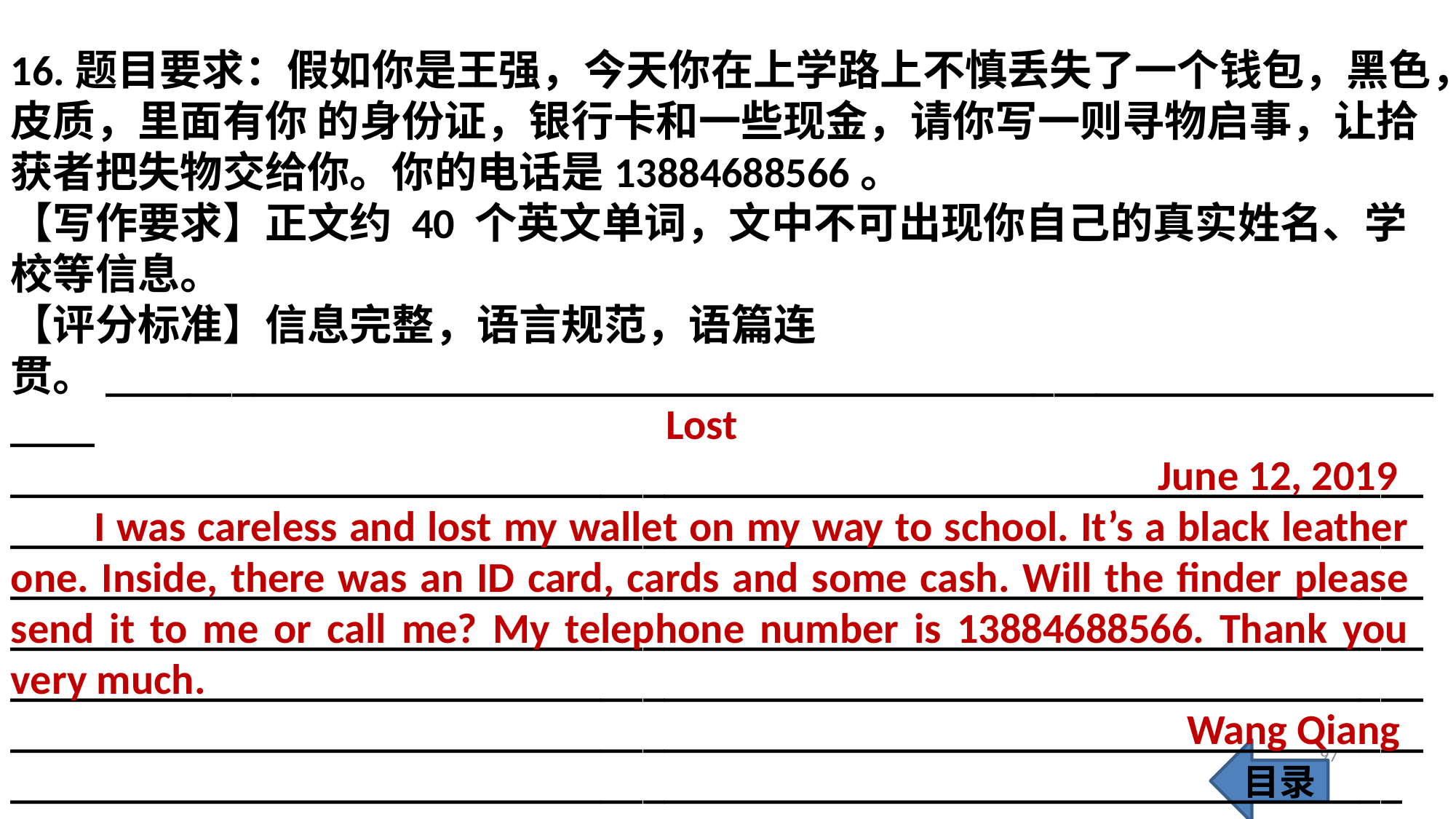

16.题目要求：假如你是王强，今天你在上学路上不慎丢失了一个钱包，黑色，皮质，里面有你 的身份证，银行卡和一些现金，请你写一则寻物启事，让拾获者把失物交给你。你的电话是13884688566。
【写作要求】正文约 40 个英文单词，文中不可出现你自己的真实姓名、学校等信息。
【评分标准】信息完整，语言规范，语篇连贯。___________________________________________________________________
___________________________________________________________________
___________________________________________________________________
___________________________________________________________________
___________________________________________________________________
___________________________________________________________________
___________________________________________________________________
__________________________________________________________________
                                                                    Lost
                                                                                                                       June 12, 2019
       I was careless and lost my wallet on my way to school. It’s a black leather one. Inside, there was an ID card, cards and some cash. Will the finder please send it to me or call me? My telephone number is 13884688566. Thank you very much.
                                                                                                                          Wang Qiang
97
目录